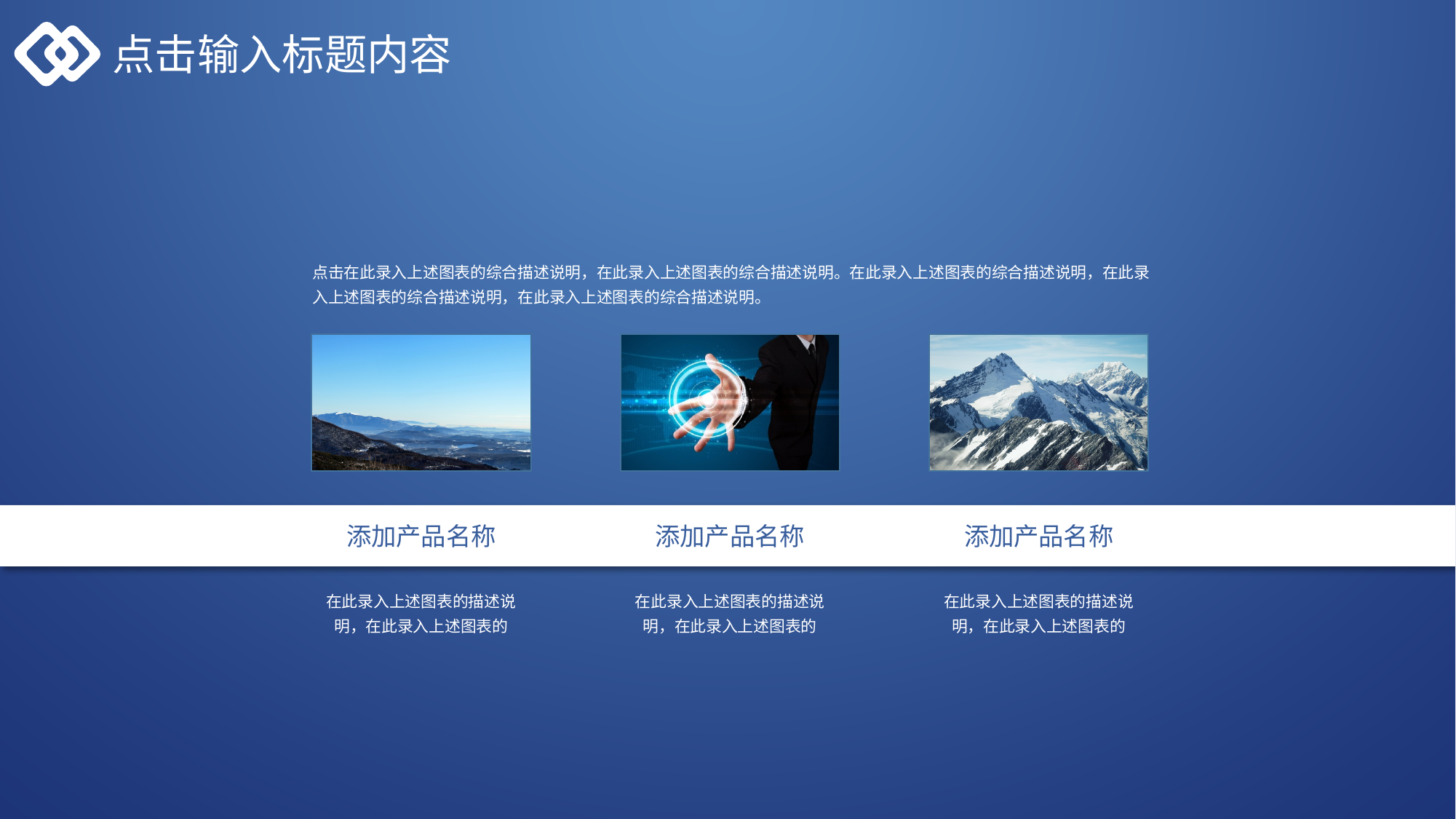

点击输入标题内容
点击在此录入上述图表的综合描述说明，在此录入上述图表的综合描述说明。在此录入上述图表的综合描述说明，在此录入上述图表的综合描述说明，在此录入上述图表的综合描述说明。

添加产品名称
添加产品名称
添加产品名称
在此录入上述图表的描述说明，在此录入上述图表的
在此录入上述图表的描述说明，在此录入上述图表的
在此录入上述图表的描述说明，在此录入上述图表的